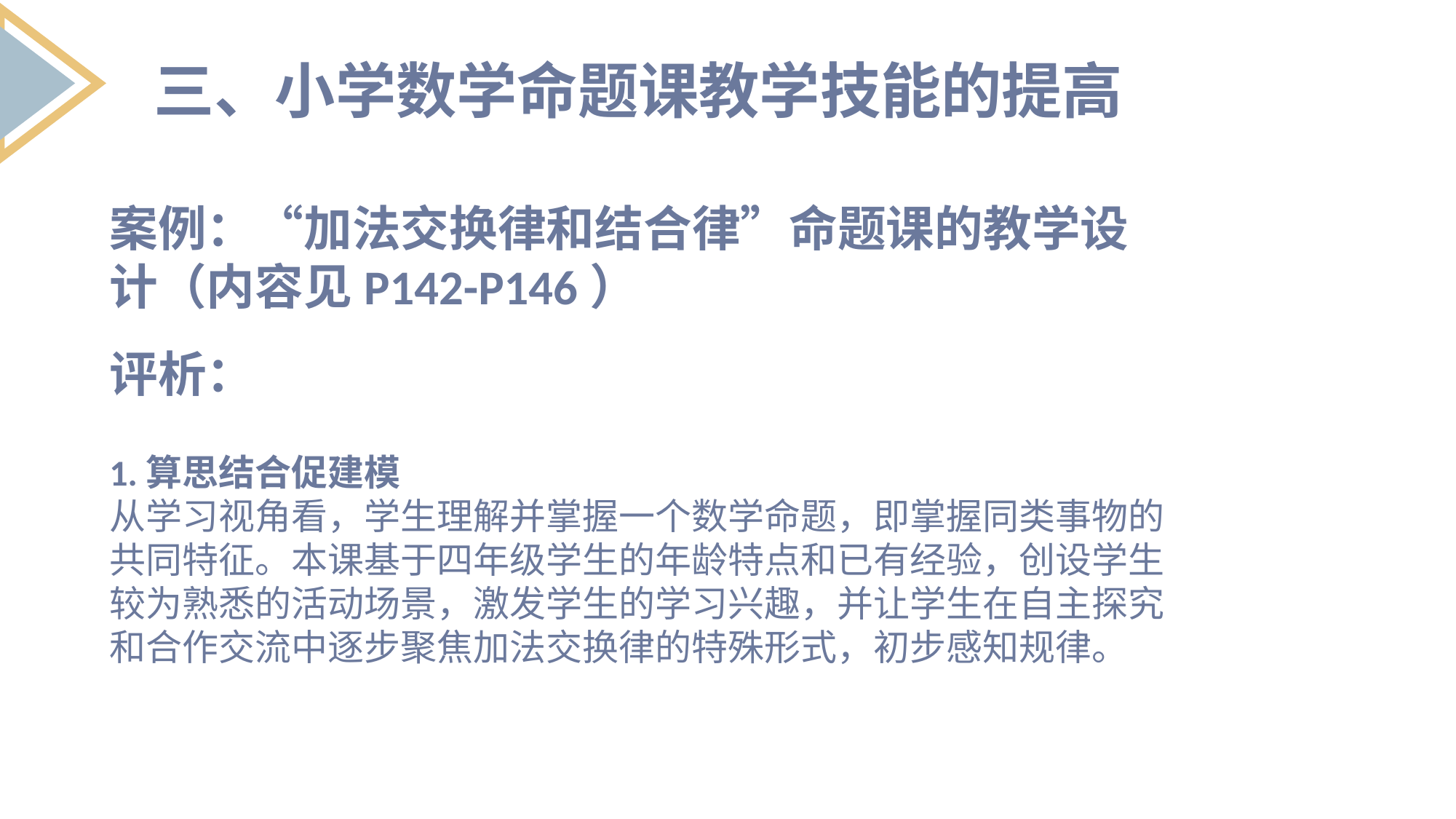

三、小学数学命题课教学技能的提高

案例：“加法交换律和结合律”命题课的教学设计（内容见P142-P146）
评析：
1.算思结合促建模
从学习视角看，学生理解并掌握一个数学命题，即掌握同类事物的共同特征。本课基于四年级学生的年龄特点和已有经验，创设学生较为熟悉的活动场景，激发学生的学习兴趣，并让学生在自主探究和合作交流中逐步聚焦加法交换律的特殊形式，初步感知规律。